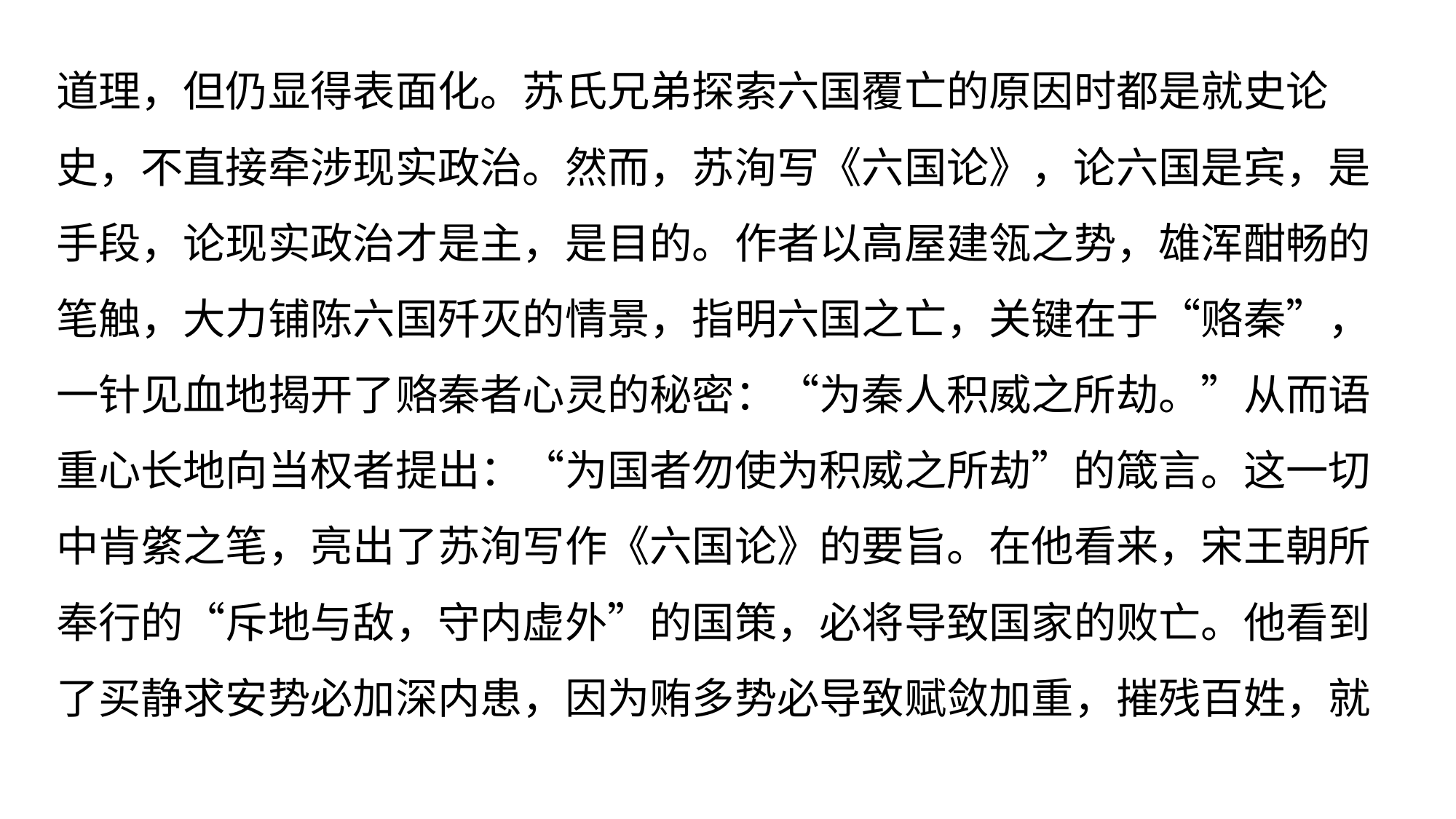

道理，但仍显得表面化。苏氏兄弟探索六国覆亡的原因时都是就史论史，不直接牵涉现实政治。然而，苏洵写《六国论》，论六国是宾，是手段，论现实政治才是主，是目的。作者以高屋建瓴之势，雄浑酣畅的笔触，大力铺陈六国歼灭的情景，指明六国之亡，关键在于“赂秦”，一针见血地揭开了赂秦者心灵的秘密：“为秦人积威之所劫。”从而语重心长地向当权者提出：“为国者勿使为积威之所劫”的箴言。这一切中肯綮之笔，亮出了苏洵写作《六国论》的要旨。在他看来，宋王朝所奉行的“斥地与敌，守内虚外”的国策，必将导致国家的败亡。他看到了买静求安势必加深内患，因为贿多势必导致赋敛加重，摧残百姓，就